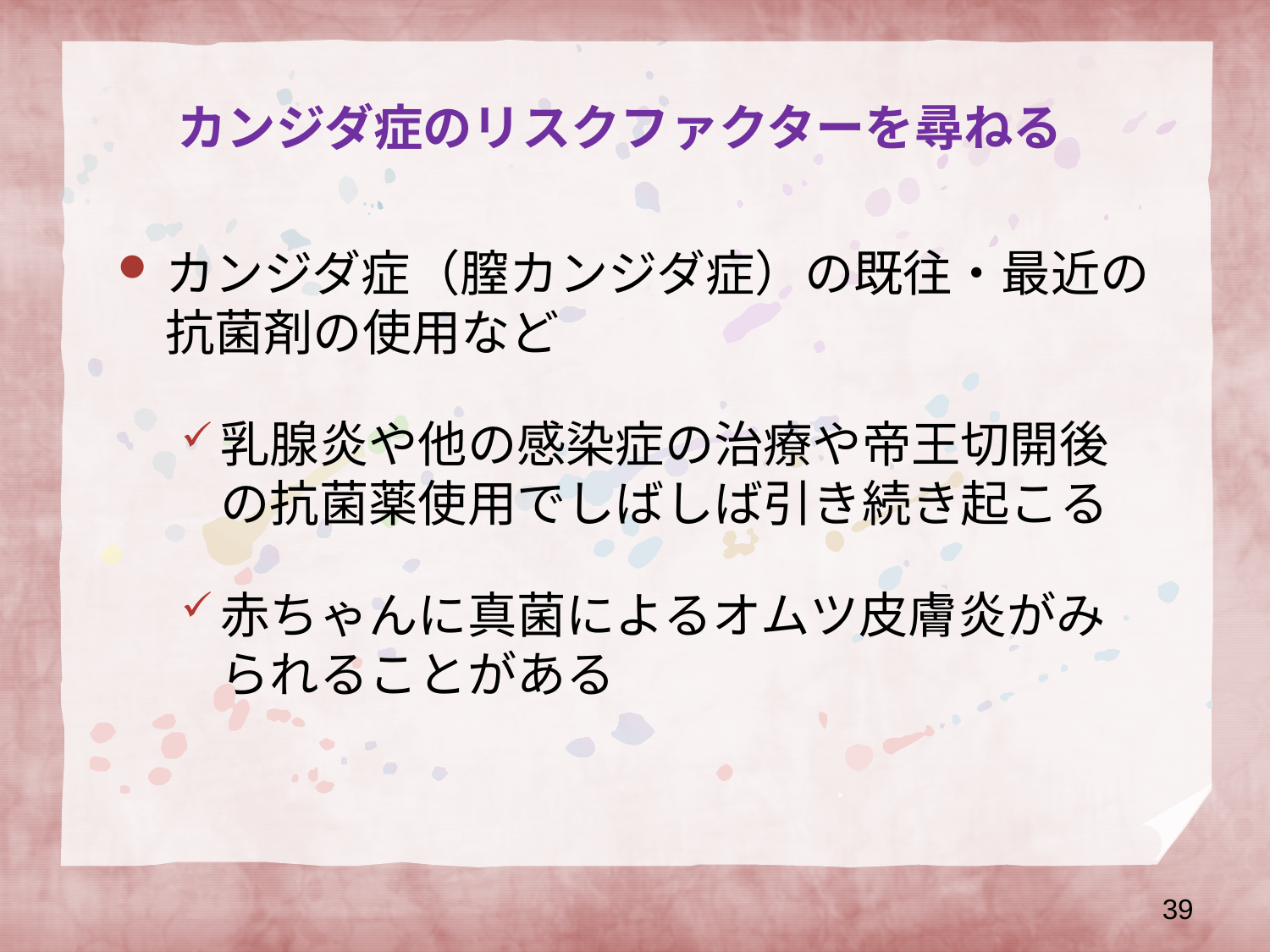

# カンジダ症のリスクファクターを尋ねる
カンジダ症（膣カンジダ症）の既往・最近の抗菌剤の使用など
乳腺炎や他の感染症の治療や帝王切開後の抗菌薬使用でしばしば引き続き起こる
赤ちゃんに真菌によるオムツ皮膚炎がみられることがある

39